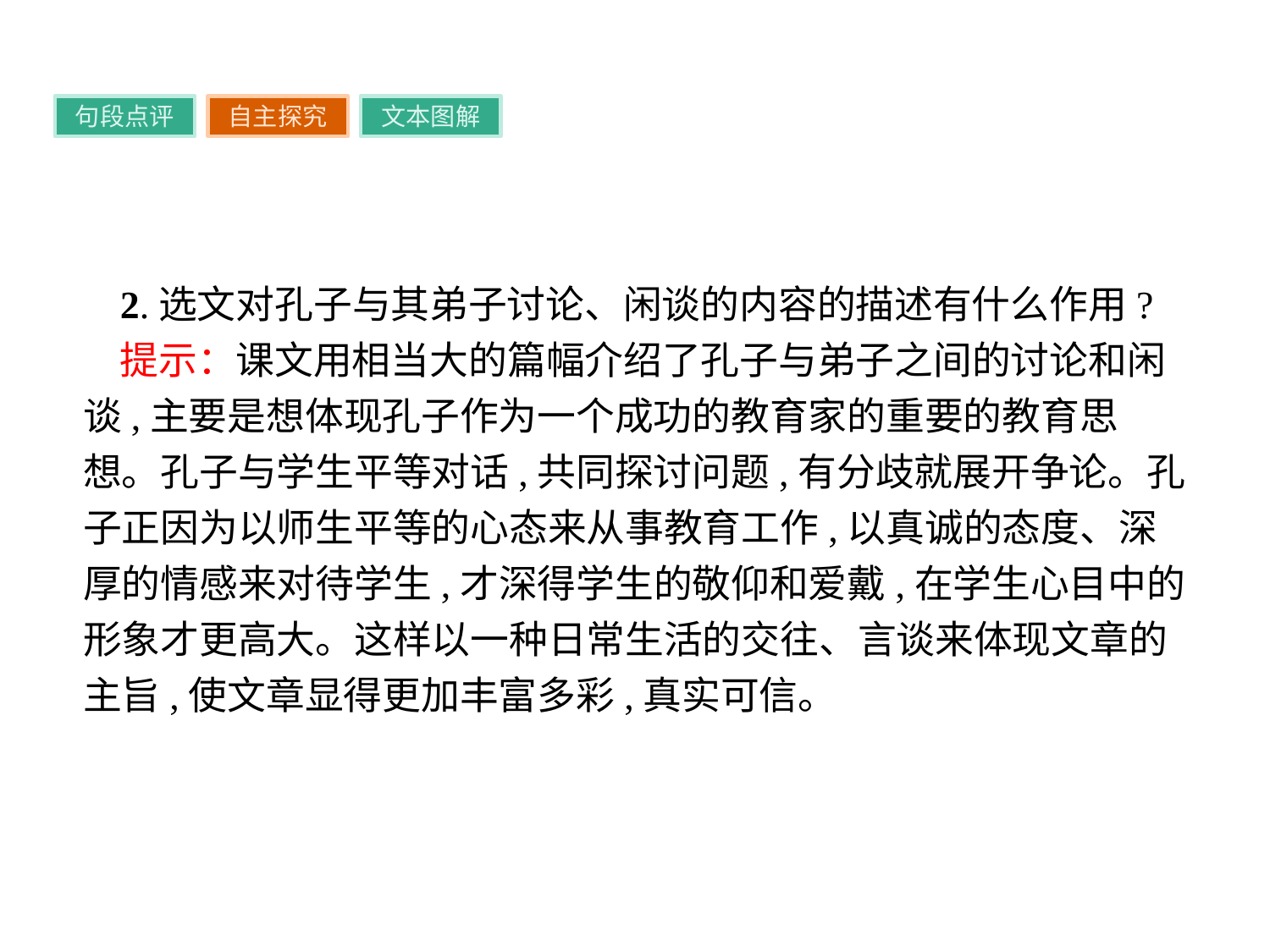

句段点评
自主探究
文本图解
2.选文对孔子与其弟子讨论、闲谈的内容的描述有什么作用?
提示：课文用相当大的篇幅介绍了孔子与弟子之间的讨论和闲谈,主要是想体现孔子作为一个成功的教育家的重要的教育思想。孔子与学生平等对话,共同探讨问题,有分歧就展开争论。孔子正因为以师生平等的心态来从事教育工作,以真诚的态度、深厚的情感来对待学生,才深得学生的敬仰和爱戴,在学生心目中的形象才更高大。这样以一种日常生活的交往、言谈来体现文章的主旨,使文章显得更加丰富多彩,真实可信。